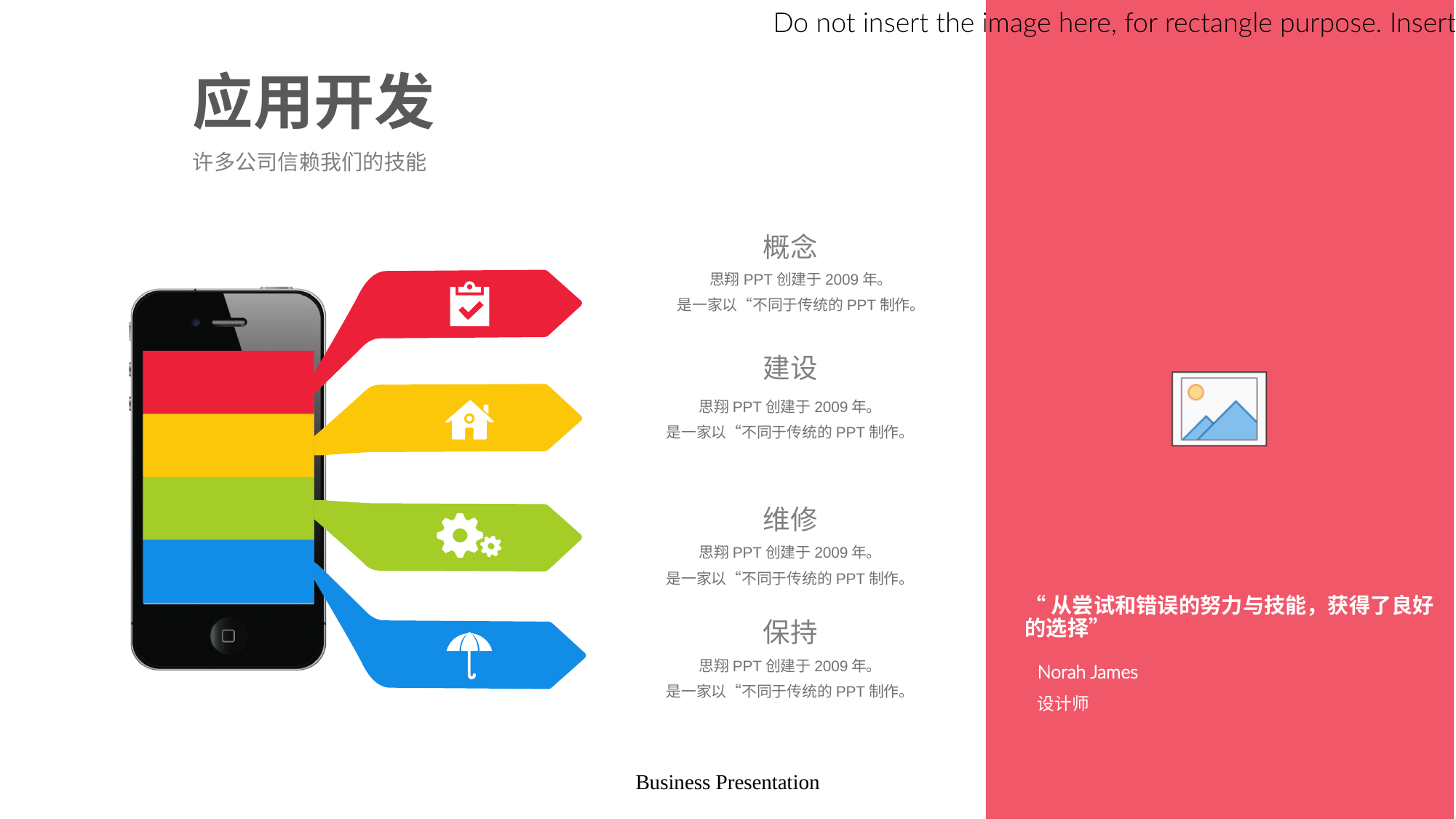

# 应用开发
许多公司信赖我们的技能
概念
思翔PPT创建于2009年。
是一家以“不同于传统的PPT制作。
建设
思翔PPT创建于2009年。
是一家以“不同于传统的PPT制作。
维修
思翔PPT创建于2009年。
是一家以“不同于传统的PPT制作。
“从尝试和错误的努力与技能，获得了良好的选择”

保持
思翔PPT创建于2009年。
是一家以“不同于传统的PPT制作。
Norah James
设计师
Business Presentation
10